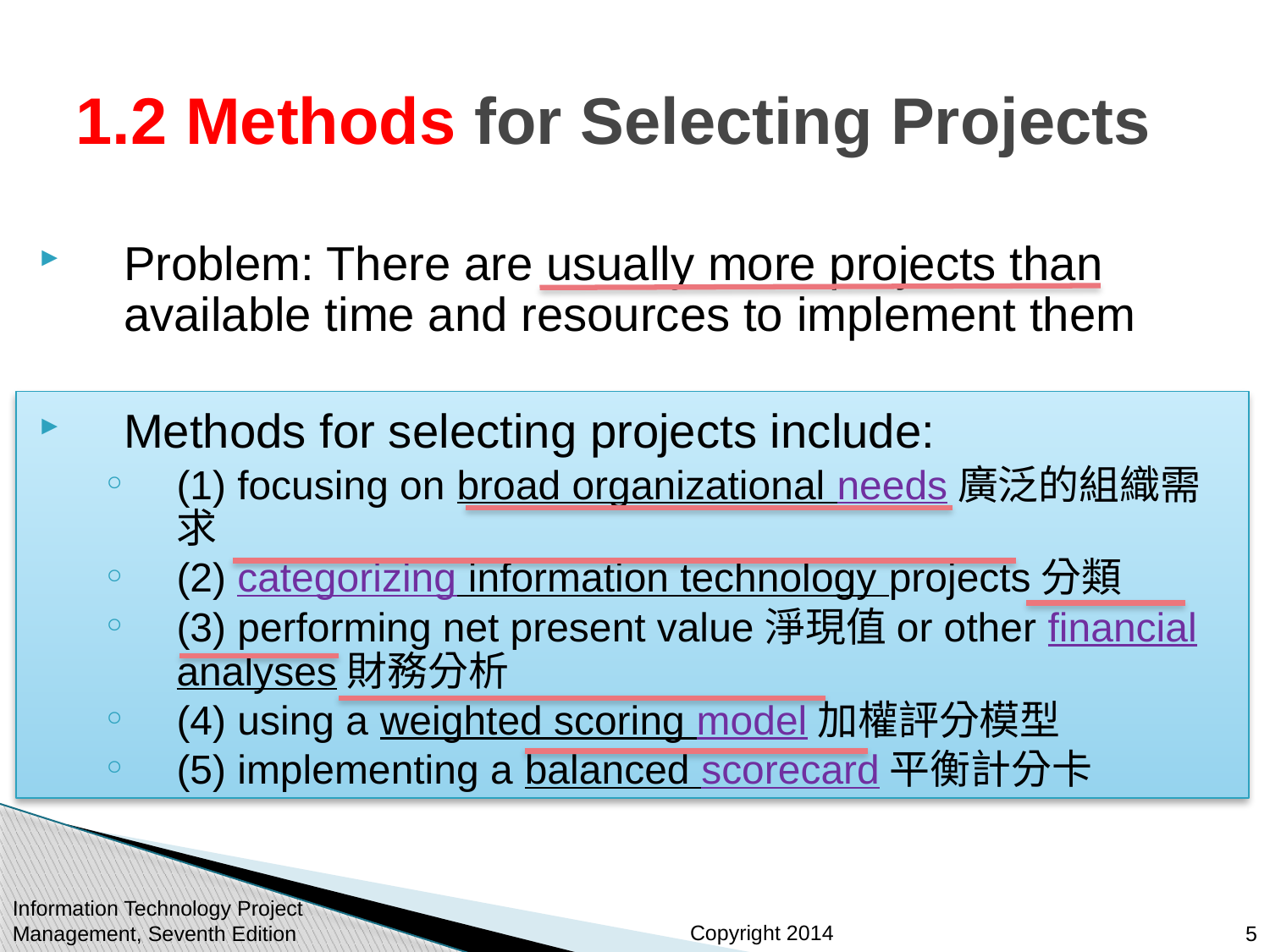

# 1.2 Methods for Selecting Projects
Problem: There are usually more projects than available time and resources to implement them

Methods for selecting projects include:
(1) focusing on broad organizational needs廣泛的組織需求
(2) categorizing information technology projects分類
(3) performing net present value淨現值or other financial analyses財務分析
(4) using a weighted scoring model加權評分模型
(5) implementing a balanced scorecard平衡計分卡

Information Technology Project Management, Seventh Edition
5